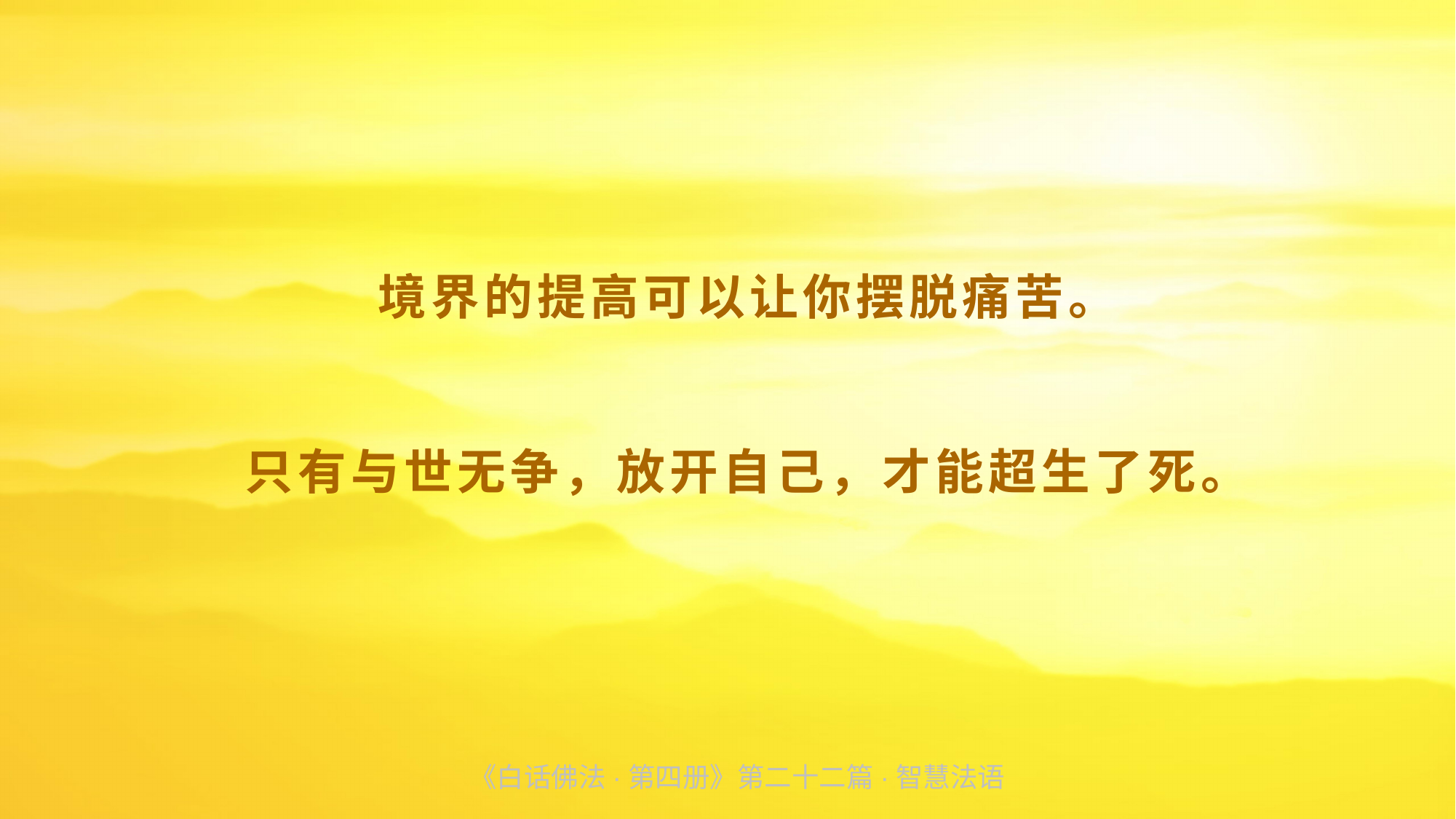

境界的提高可以让你摆脱痛苦。

只有与世无争，放开自己，才能超生了死。
  《白话佛法·第四册》第二十二篇·智慧法语